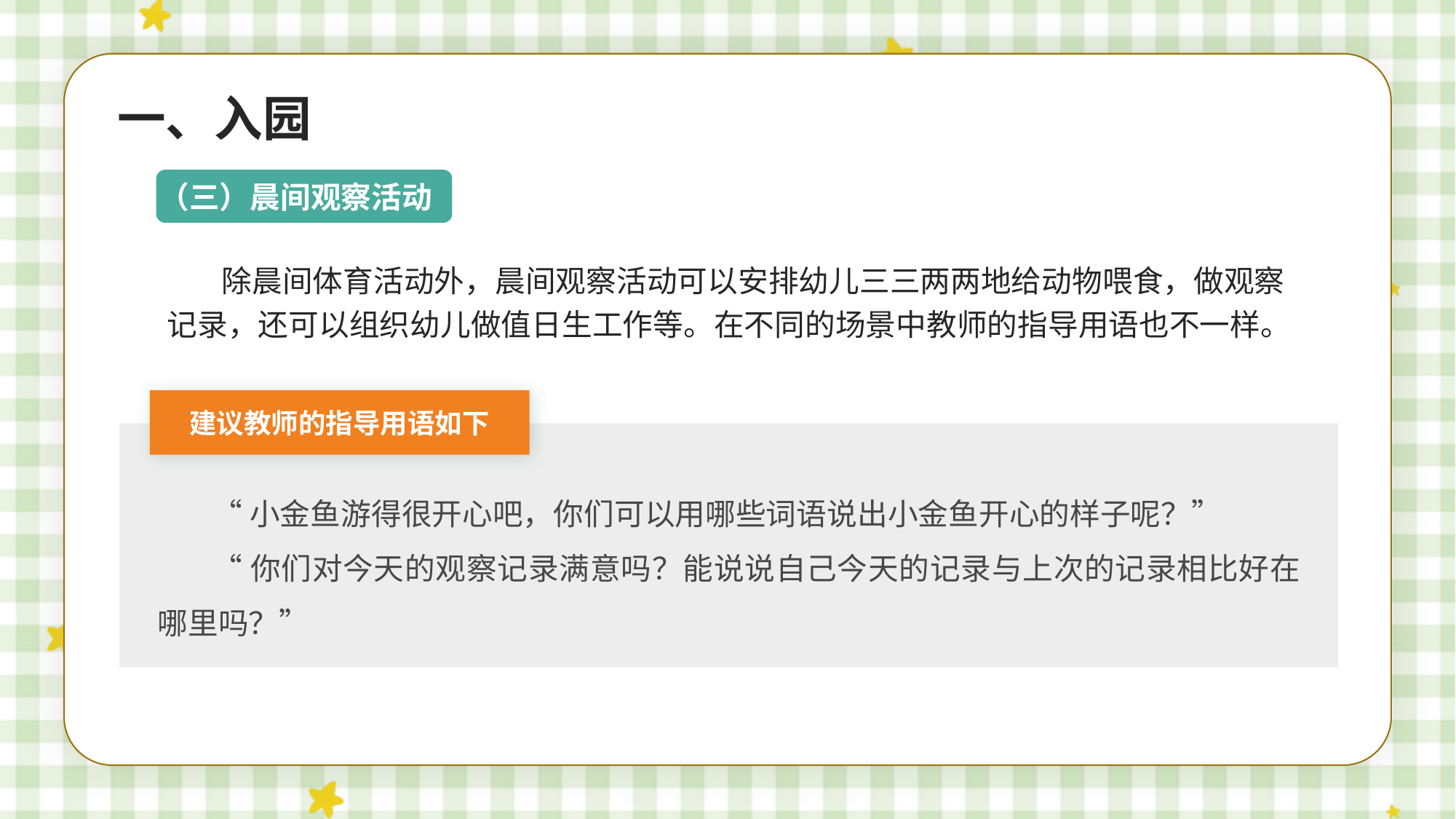

一、入园
（三）晨间观察活动
除晨间体育活动外，晨间观察活动可以安排幼儿三三两两地给动物喂食，做观察记录，还可以组织幼儿做值日生工作等。在不同的场景中教师的指导用语也不一样。
建议教师的指导用语如下
“小金鱼游得很开心吧，你们可以用哪些词语说出小金鱼开心的样子呢？”
“你们对今天的观察记录满意吗？能说说自己今天的记录与上次的记录相比好在哪里吗？”